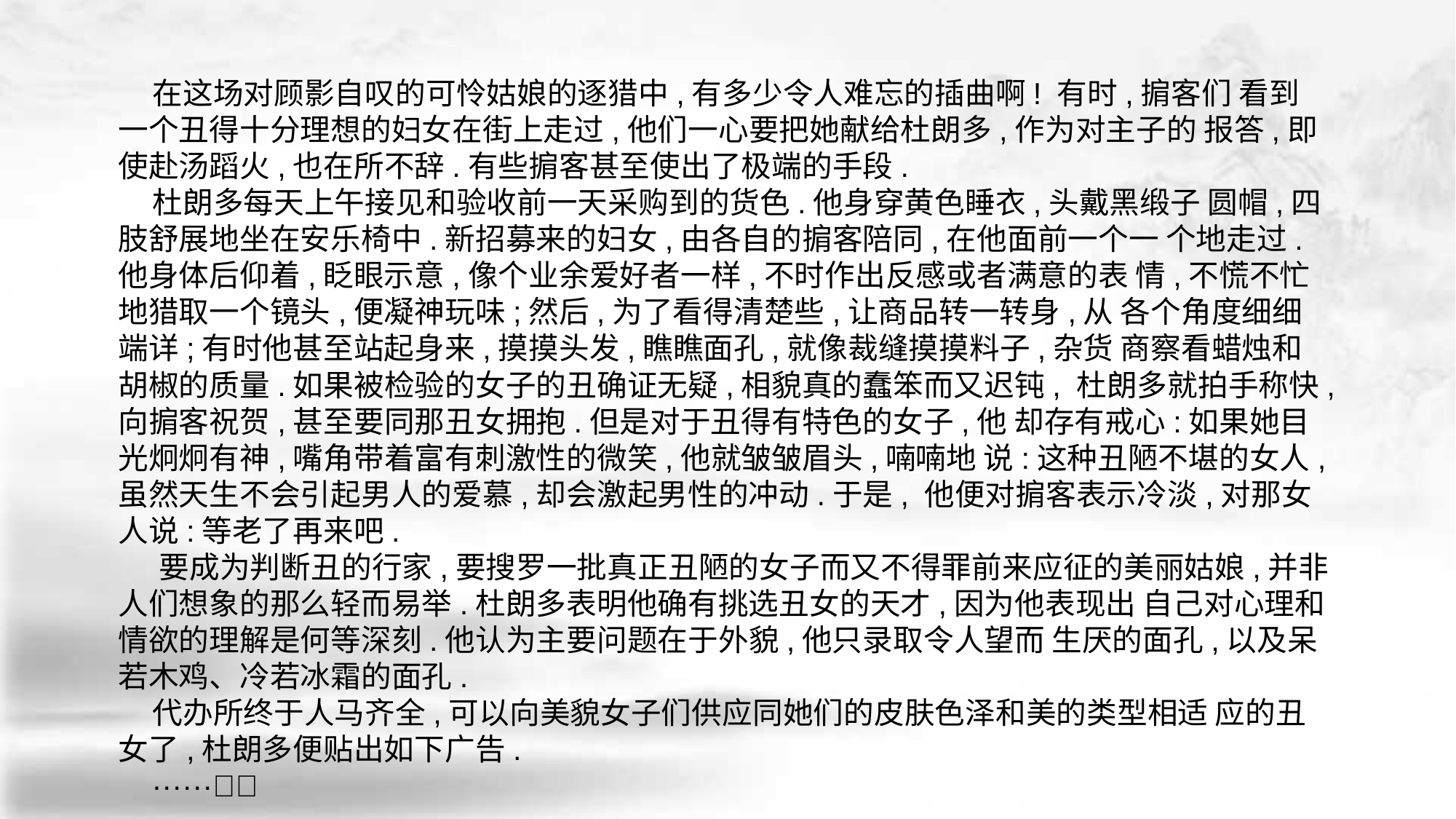

在这场对顾影自叹的可怜姑娘的逐猎中,有多少令人难忘的插曲啊! 有时,掮客们 看到一个丑得十分理想的妇女在街上走过,他们一心要把她献给杜朗多,作为对主子的 报答,即使赴汤蹈火,也在所不辞.有些掮客甚至使出了极端的手段.
    杜朗多每天上午接见和验收前一天采购到的货色.他身穿黄色睡衣,头戴黑缎子 圆帽,四肢舒展地坐在安乐椅中.新招募来的妇女,由各自的掮客陪同,在他面前一个一 个地走过.他身体后仰着,眨眼示意,像个业余爱好者一样,不时作出反感或者满意的表 情,不慌不忙地猎取一个镜头,便凝神玩味;然后,为了看得清楚些,让商品转一转身,从 各个角度细细端详;有时他甚至站起身来,摸摸头发,瞧瞧面孔,就像裁缝摸摸料子,杂货 商察看蜡烛和胡椒的质量.如果被检验的女子的丑确证无疑,相貌真的蠢笨而又迟钝, 杜朗多就拍手称快,向掮客祝贺,甚至要同那丑女拥抱.但是对于丑得有特色的女子,他 却存有戒心:如果她目光炯炯有神,嘴角带着富有刺激性的微笑,他就皱皱眉头,喃喃地 说:这种丑陋不堪的女人,虽然天生不会引起男人的爱慕,却会激起男性的冲动.于是, 他便对掮客表示冷淡,对那女人说:等老了再来吧.
     要成为判断丑的行家,要搜罗一批真正丑陋的女子而又不得罪前来应征的美丽姑娘,并非人们想象的那么轻而易举.杜朗多表明他确有挑选丑女的天才,因为他表现出 自己对心理和情欲的理解是何等深刻.他认为主要问题在于外貌,他只录取令人望而 生厌的面孔,以及呆若木鸡、冷若冰霜的面孔.
    代办所终于人马齐全,可以向美貌女子们供应同她们的皮肤色泽和美的类型相适 应的丑女了,杜朗多便贴出如下广告.
    ······􀆺􀆺